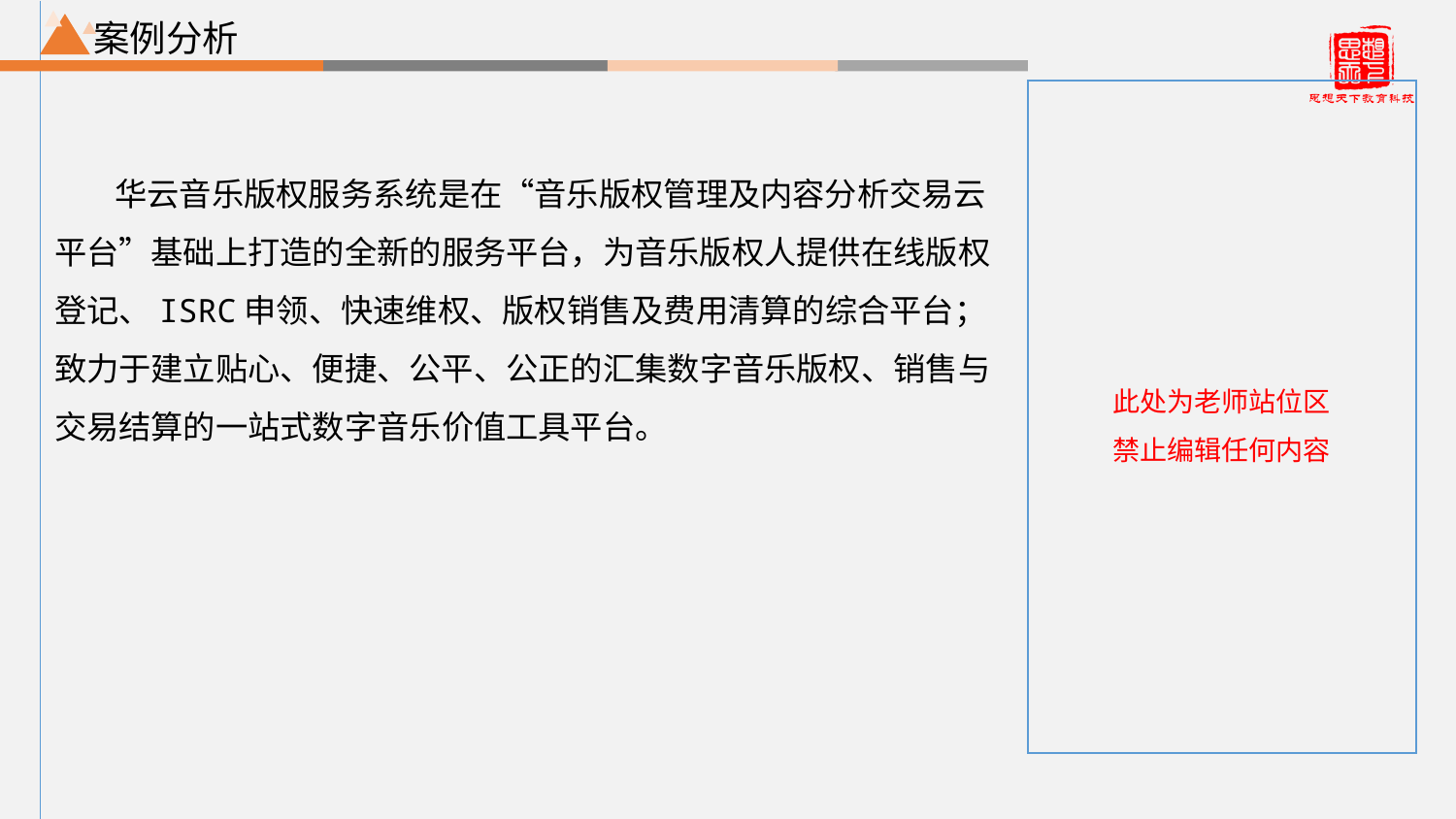

案例分析
华云音乐版权服务系统是在“音乐版权管理及内容分析交易云平台”基础上打造的全新的服务平台，为音乐版权人提供在线版权登记、ISRC申领、快速维权、版权销售及费用清算的综合平台；致力于建立贴心、便捷、公平、公正的汇集数字音乐版权、销售与交易结算的一站式数字音乐价值工具平台。
50